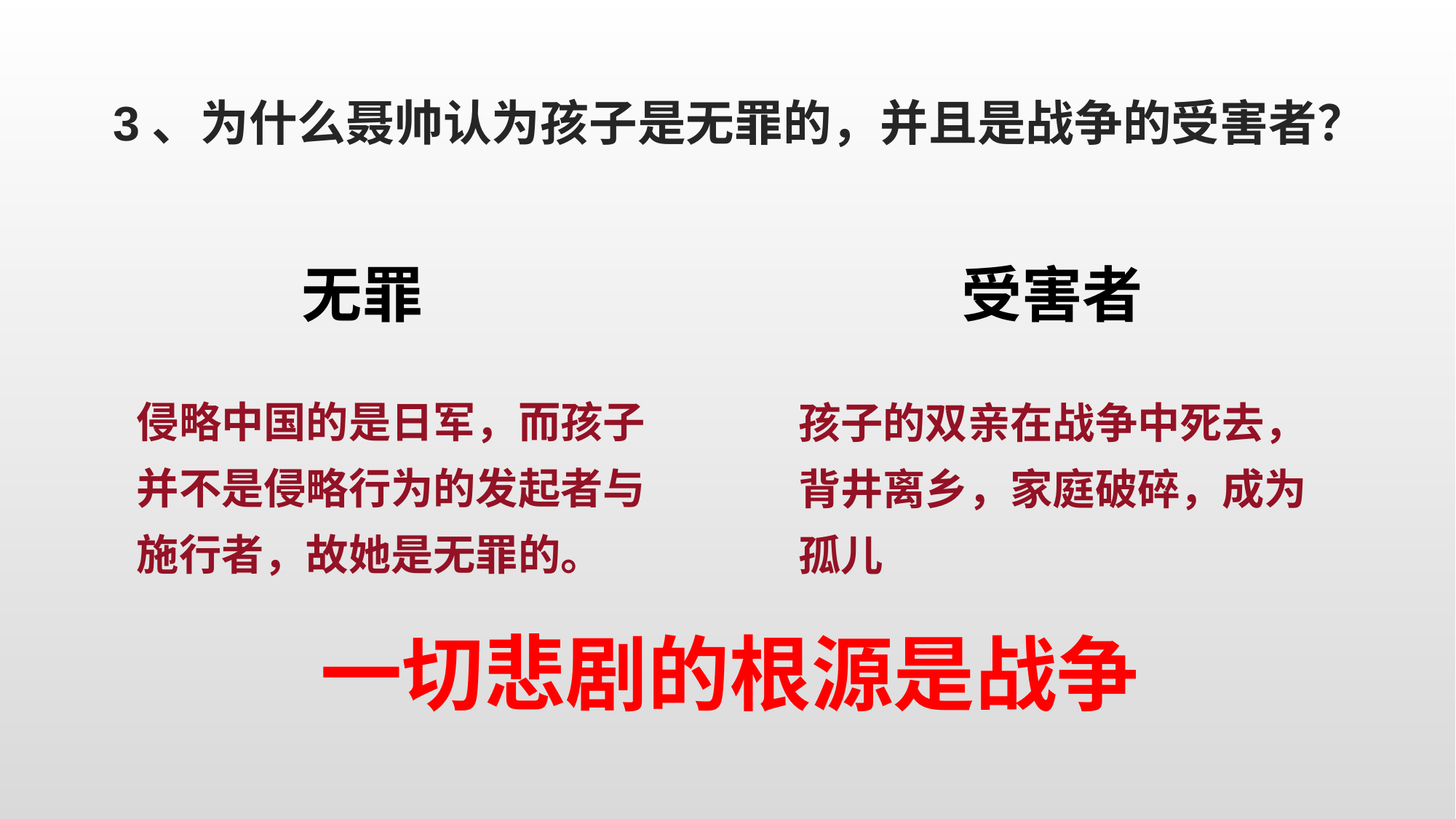

3、为什么聂帅认为孩子是无罪的，并且是战争的受害者？
无罪
受害者
侵略中国的是日军，而孩子并不是侵略行为的发起者与施行者，故她是无罪的。
孩子的双亲在战争中死去，背井离乡，家庭破碎，成为孤儿
一切悲剧的根源是战争